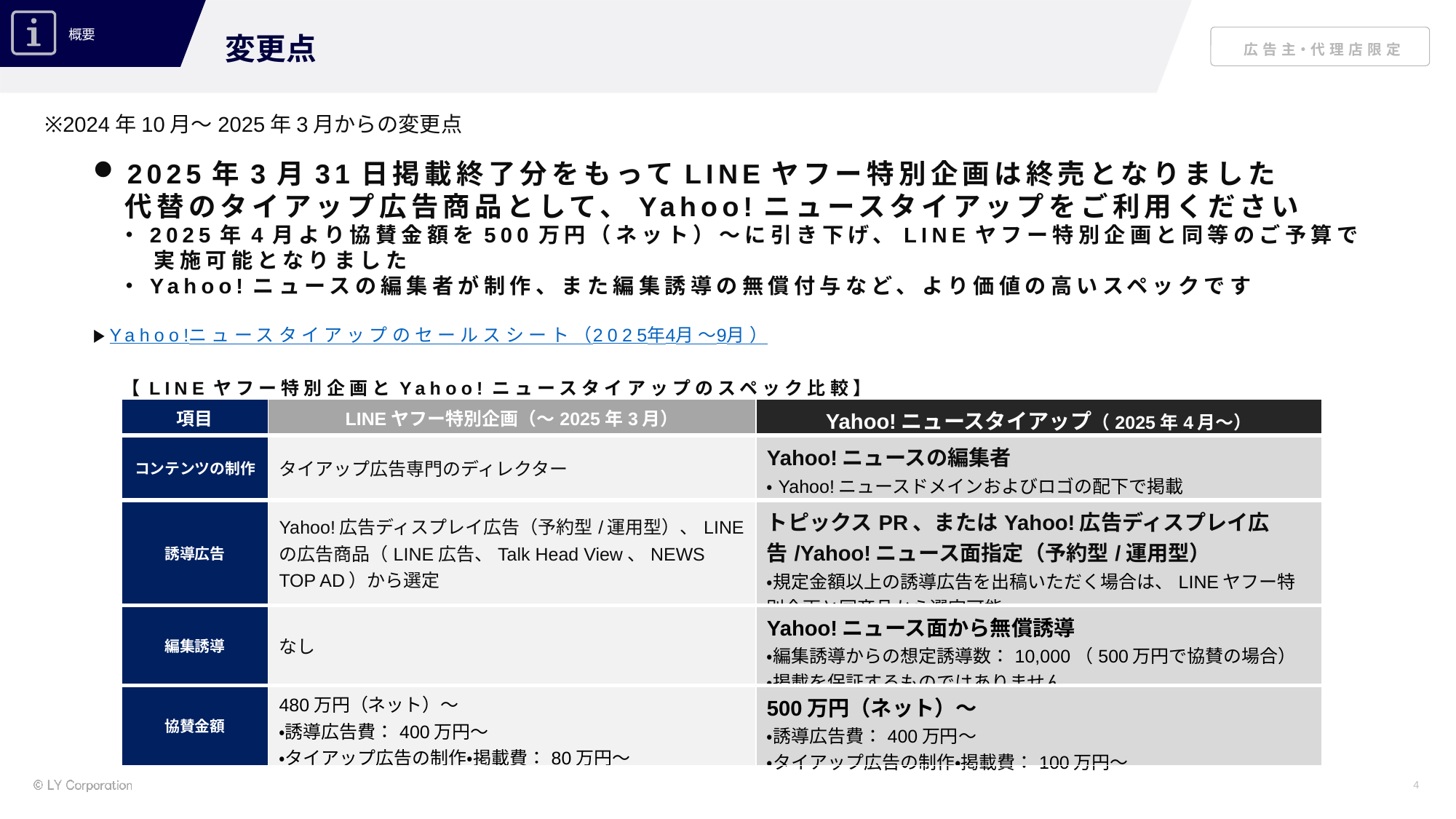

変更点
※2024年10月～2025年3月からの変更点
2025年3月31日掲載終了分をもってLINEヤフー特別企画は終売となりました
　代替のタイアップ広告商品として、Yahoo!ニュースタイアップをご利用ください
　・2025年4月より協賛金額を500万円（ネット）～に引き下げ、LINEヤフー特別企画と同等のご予算で
　　 実施可能となりました
　・Yahoo!ニュースの編集者が制作、また編集誘導の無償付与など、より価値の高いスペックです

▶Yahoo!ニュースタイアップのセールスシート（2025年4月～9月）
【LINEヤフー特別企画とYahoo!ニュースタイアップのスペック比較】
| 項目 | LINEヤフー特別企画（～2025年3月） | Yahoo!ニュースタイアップ（2025年4月～） |
| --- | --- | --- |
| コンテンツの制作 | タイアップ広告専門のディレクター | Yahoo!ニュースの編集者 ・Yahoo!ニュースドメインおよびロゴの配下で掲載 |
| 誘導広告 | Yahoo!広告ディスプレイ広告（予約型/運用型）、LINEの広告商品（LINE広告、Talk Head View、NEWS TOP AD）から選定 | トピックスPR、またはYahoo!広告ディスプレイ広告/Yahoo!ニュース面指定（予約型/運用型） ・規定金額以上の誘導広告を出稿いただく場合は、LINEヤフー特別企画と同商品から選定可能 |
| 編集誘導 | なし | Yahoo!ニュース面から無償誘導 ・編集誘導からの想定誘導数：10,000（500万円で協賛の場合） ・掲載を保証するものではありません |
| 協賛金額 | 480万円（ネット）～ ・誘導広告費：400万円～　 ・タイアップ広告の制作・掲載費：80万円～ | 500万円（ネット）～ ・誘導広告費：400万円～　 ・タイアップ広告の制作・掲載費：100万円～ |